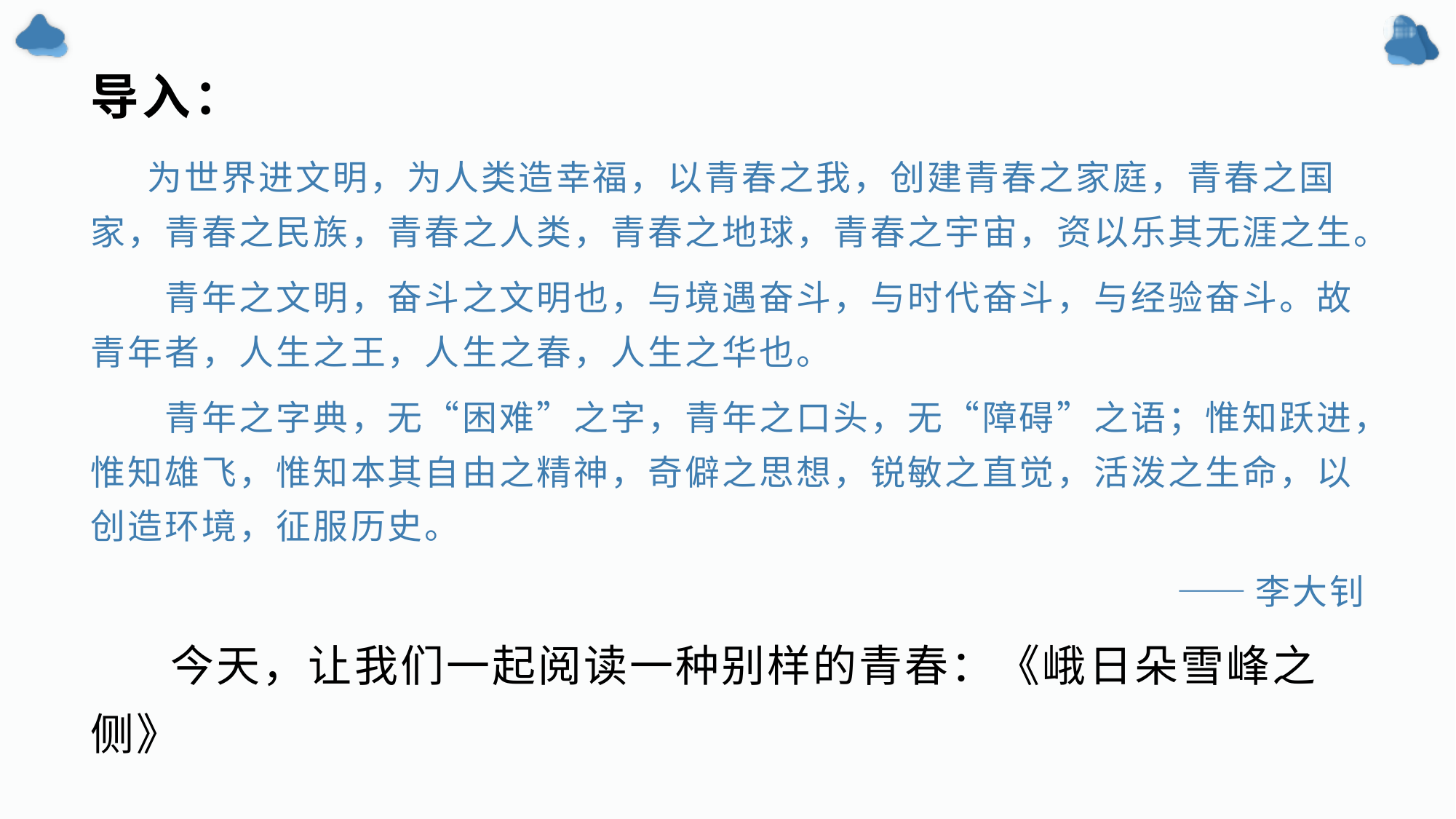

# 导入：
     为世界进文明，为人类造幸福，以青春之我，创建青春之家庭，青春之国家，青春之民族，青春之人类，青春之地球，青春之宇宙，资以乐其无涯之生。
　　青年之文明，奋斗之文明也，与境遇奋斗，与时代奋斗，与经验奋斗。故青年者，人生之王，人生之春，人生之华也。
　　青年之字典，无“困难”之字，青年之口头，无“障碍”之语；惟知跃进，惟知雄飞，惟知本其自由之精神，奇僻之思想，锐敏之直觉，活泼之生命，以创造环境，征服历史。
——李大钊
      今天，让我们一起阅读一种别样的青春：《峨日朵雪峰之侧》